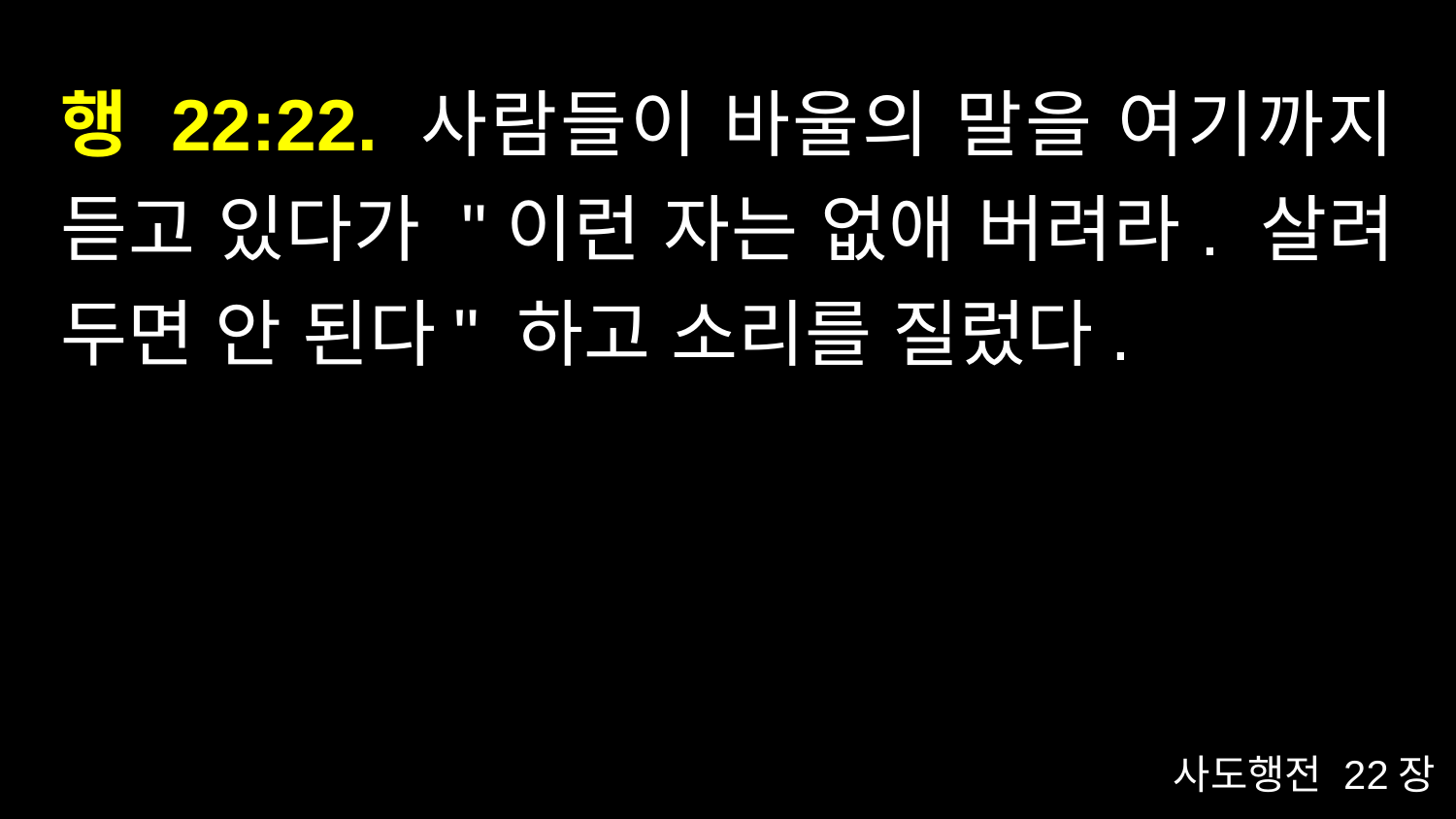

# 행 22:22. 사람들이 바울의 말을 여기까지 듣고 있다가 "이런 자는 없애 버려라. 살려 두면 안 된다" 하고 소리를 질렀다.
사도행전 22장